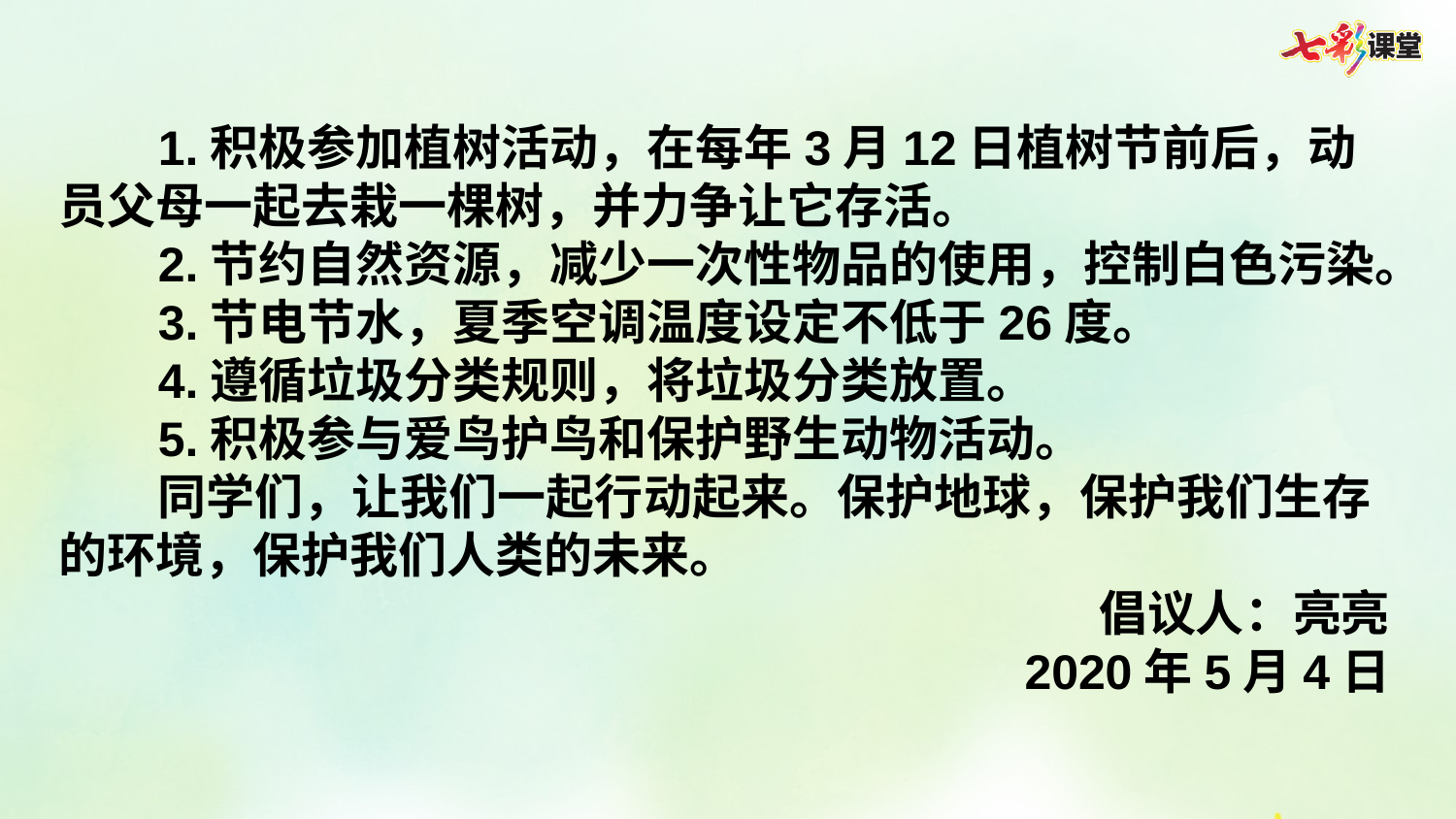

1.积极参加植树活动，在每年3月12日植树节前后，动员父母一起去栽一棵树，并力争让它存活。
2.节约自然资源，减少一次性物品的使用，控制白色污染。
3.节电节水，夏季空调温度设定不低于26度。
4.遵循垃圾分类规则，将垃圾分类放置。
5.积极参与爱鸟护鸟和保护野生动物活动。
同学们，让我们一起行动起来。保护地球，保护我们生存的环境，保护我们人类的未来。
倡议人：亮亮
2020年5月4日